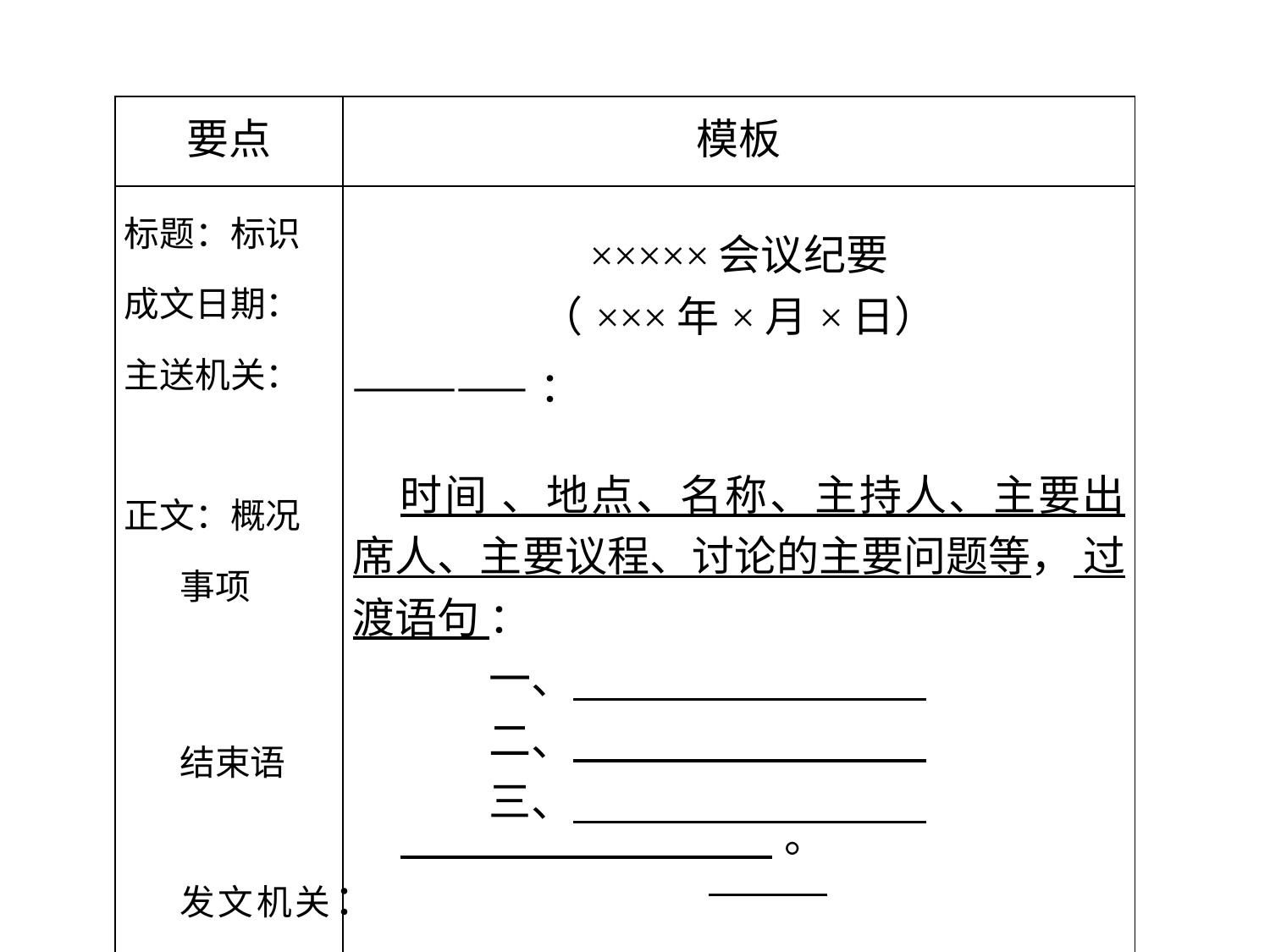

| 要点 | 模板 |
| --- | --- |
| 标题：标识 成文日期： 主送机关： 正文：概况 事项 结束语 发文机关： | ×××××会议纪要 （×××年×月×日） —————： 时间 、地点、名称、主持人、主要出席人、主要议程、讨论的主要问题等， 过渡语句 ： 一、 二、 三、 。 \*\*\* |